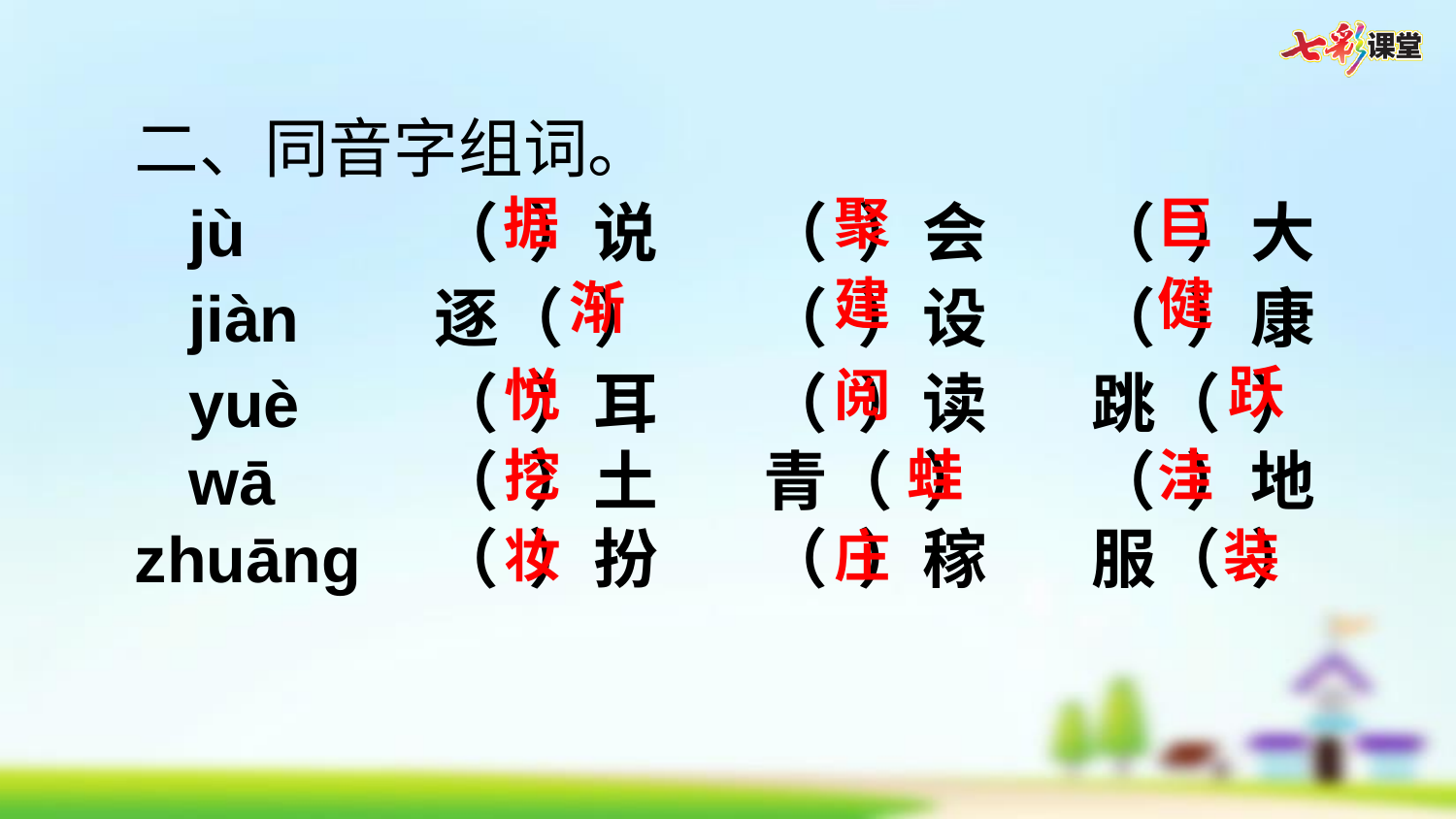

二、同音字组词。
   jù	（  ）说	（  ）会	（  ）大
   jiàn	逐（  ）	（  ）设	（  ）康
   yuè	（  ）耳	（  ）读 	跳（  ）
   wā	（  ）土	青（  ）	（  ）地
zhuānɡ 	（  ）扮	（  ）稼	服（  ）
据
聚
巨
建
健
渐
跃
悦
阅
挖
蛙
洼
妆
庄
装